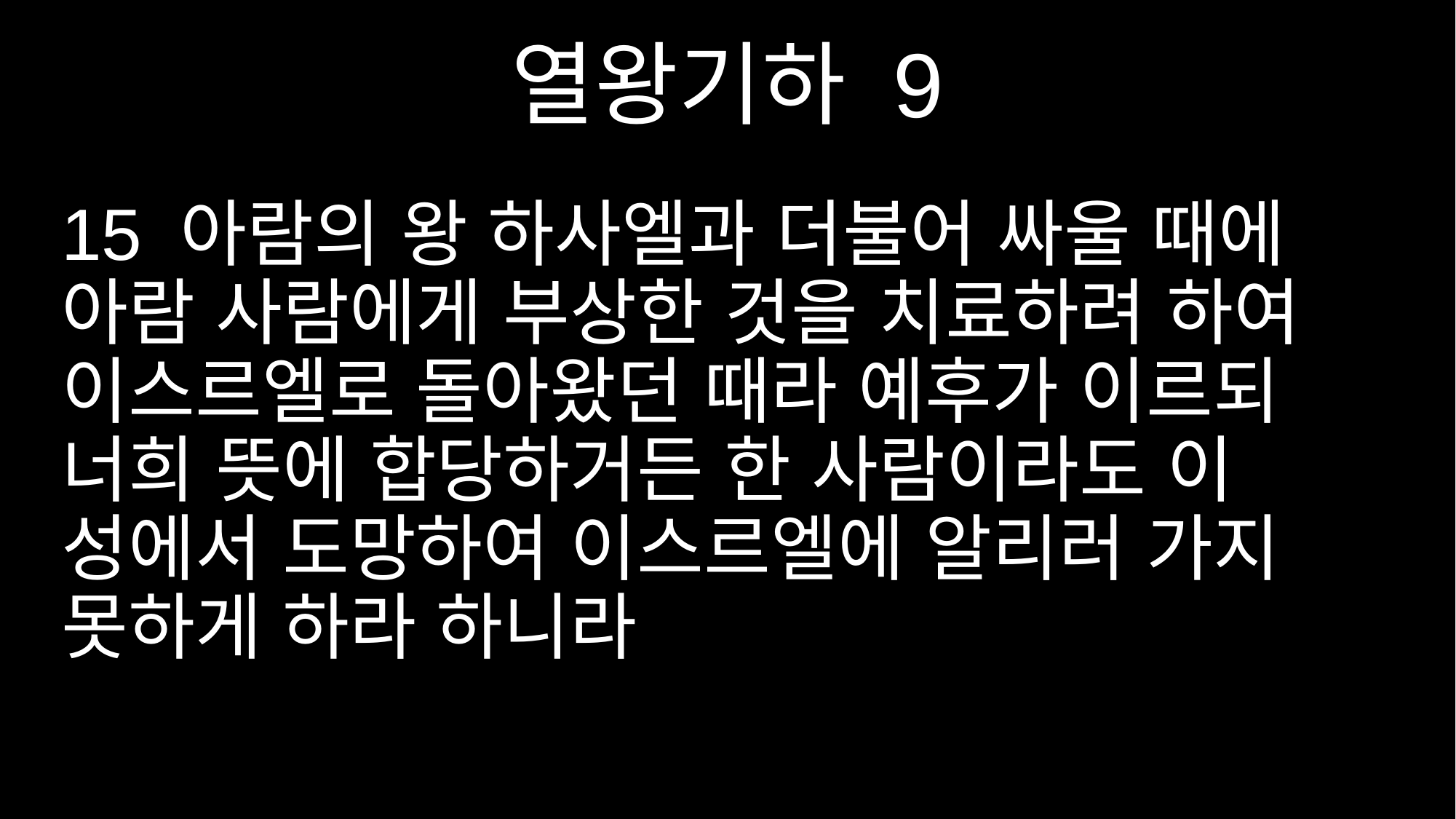

열왕기하 9
15 아람의 왕 하사엘과 더불어 싸울 때에 아람 사람에게 부상한 것을 치료하려 하여 이스르엘로 돌아왔던 때라 예후가 이르되 너희 뜻에 합당하거든 한 사람이라도 이 성에서 도망하여 이스르엘에 알리러 가지 못하게 하라 하니라